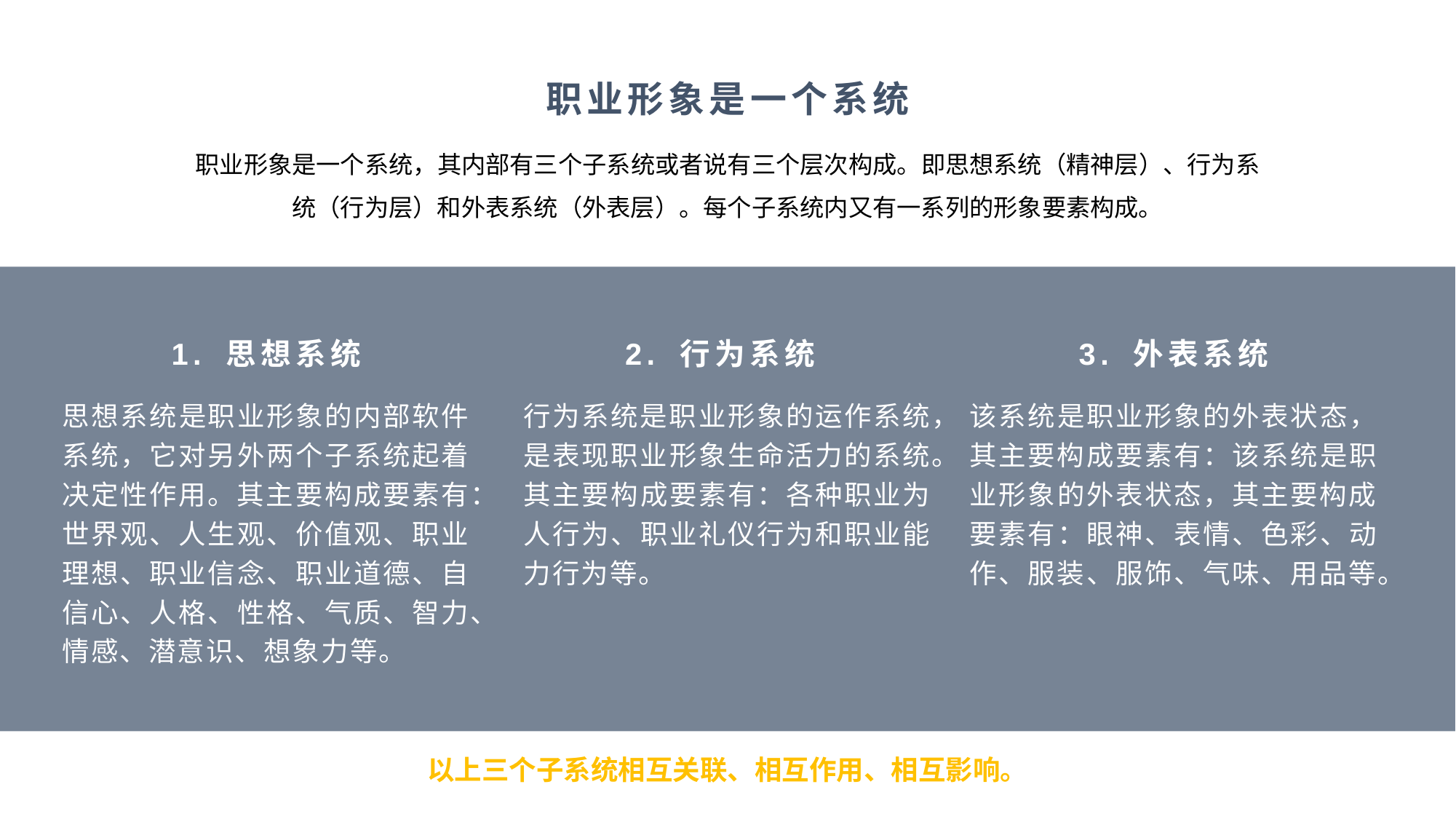

职业形象是一个系统
职业形象是一个系统，其内部有三个子系统或者说有三个层次构成。即思想系统（精神层）、行为系统（行为层）和外表系统（外表层）。每个子系统内又有一系列的形象要素构成。

1. 思想系统
2. 行为系统
3. 外表系统
思想系统是职业形象的内部软件系统，它对另外两个子系统起着决定性作用。其主要构成要素有：世界观、人生观、价值观、职业理想、职业信念、职业道德、自信心、人格、性格、气质、智力、情感、潜意识、想象力等。
行为系统是职业形象的运作系统，是表现职业形象生命活力的系统。其主要构成要素有：各种职业为人行为、职业礼仪行为和职业能力行为等。
该系统是职业形象的外表状态，其主要构成要素有：该系统是职业形象的外表状态，其主要构成要素有：眼神、表情、色彩、动作、服装、服饰、气味、用品等。
以上三个子系统相互关联、相互作用、相互影响。